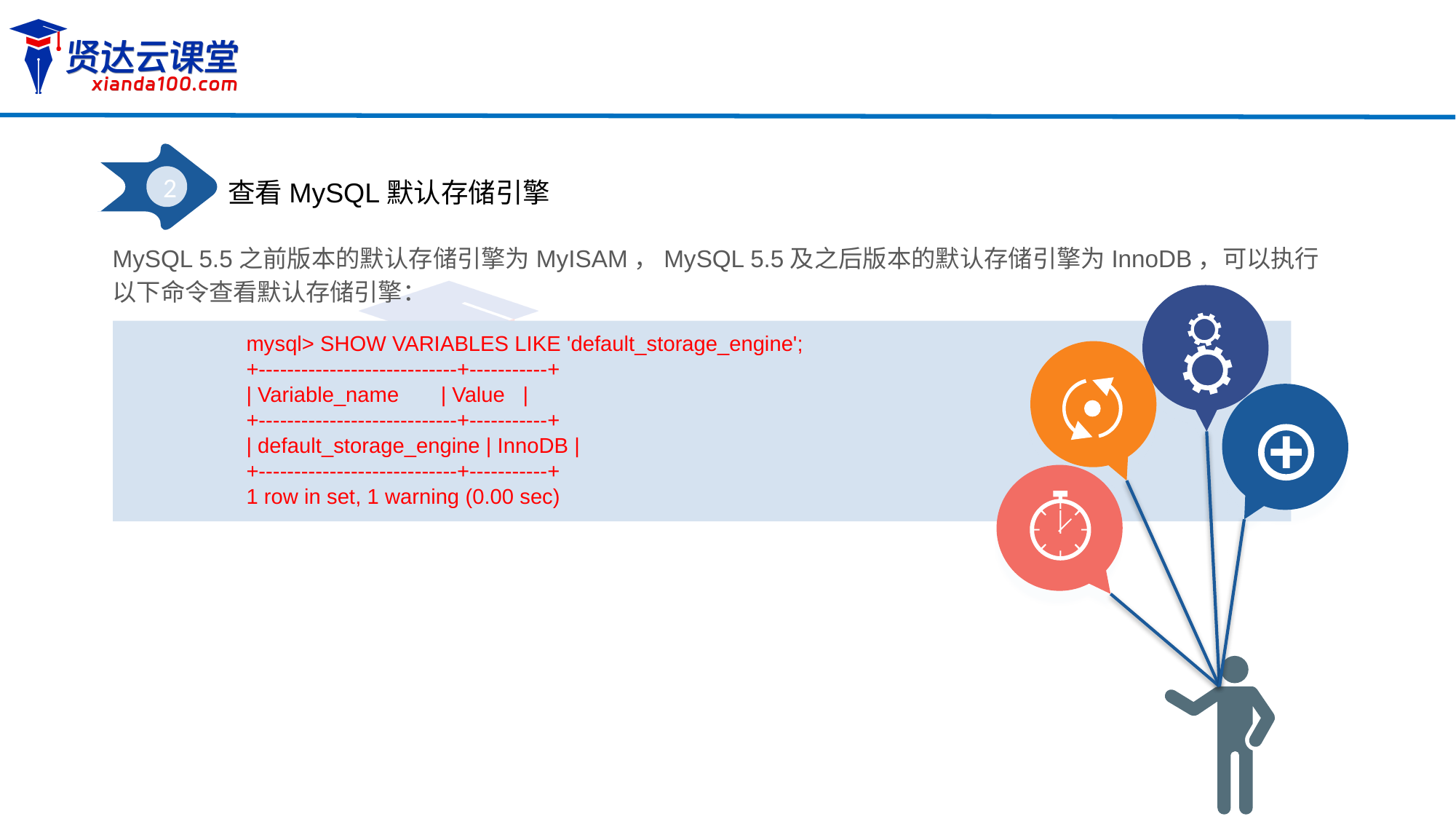

2
查看MySQL默认存储引擎
MySQL 5.5之前版本的默认存储引擎为MyISAM，MySQL 5.5及之后版本的默认存储引擎为InnoDB，可以执行以下命令查看默认存储引擎：

mysql> SHOW VARIABLES LIKE 'default_storage_engine';
+----------------------------+-----------+
| Variable_name       | Value   |
+----------------------------+-----------+
| default_storage_engine | InnoDB |
+----------------------------+-----------+
1 row in set, 1 warning (0.00 sec)